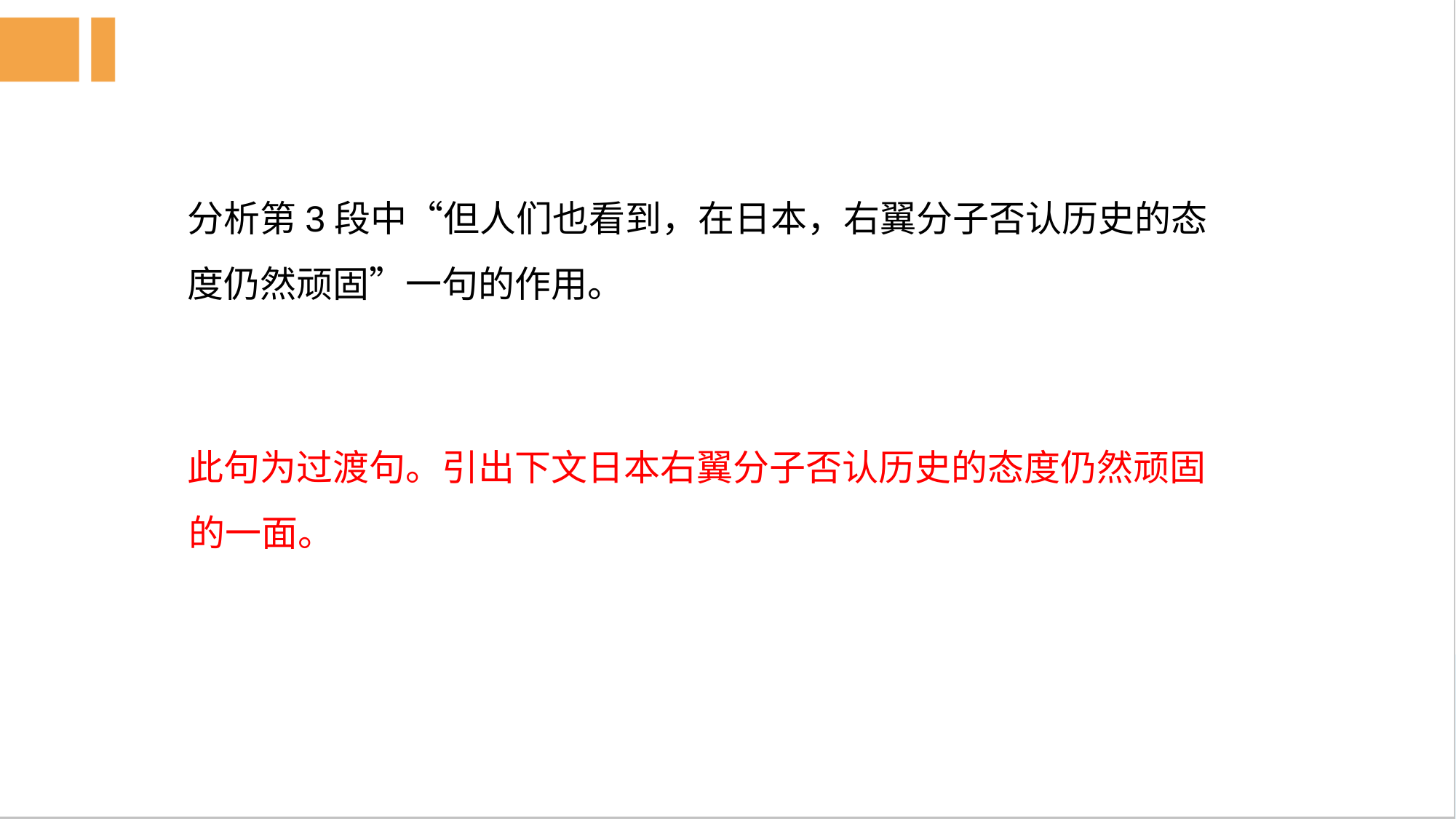

分析第3段中“但人们也看到，在日本，右翼分子否认历史的态度仍然顽固”一句的作用。
此句为过渡句。引出下文日本右翼分子否认历史的态度仍然顽固的一面。